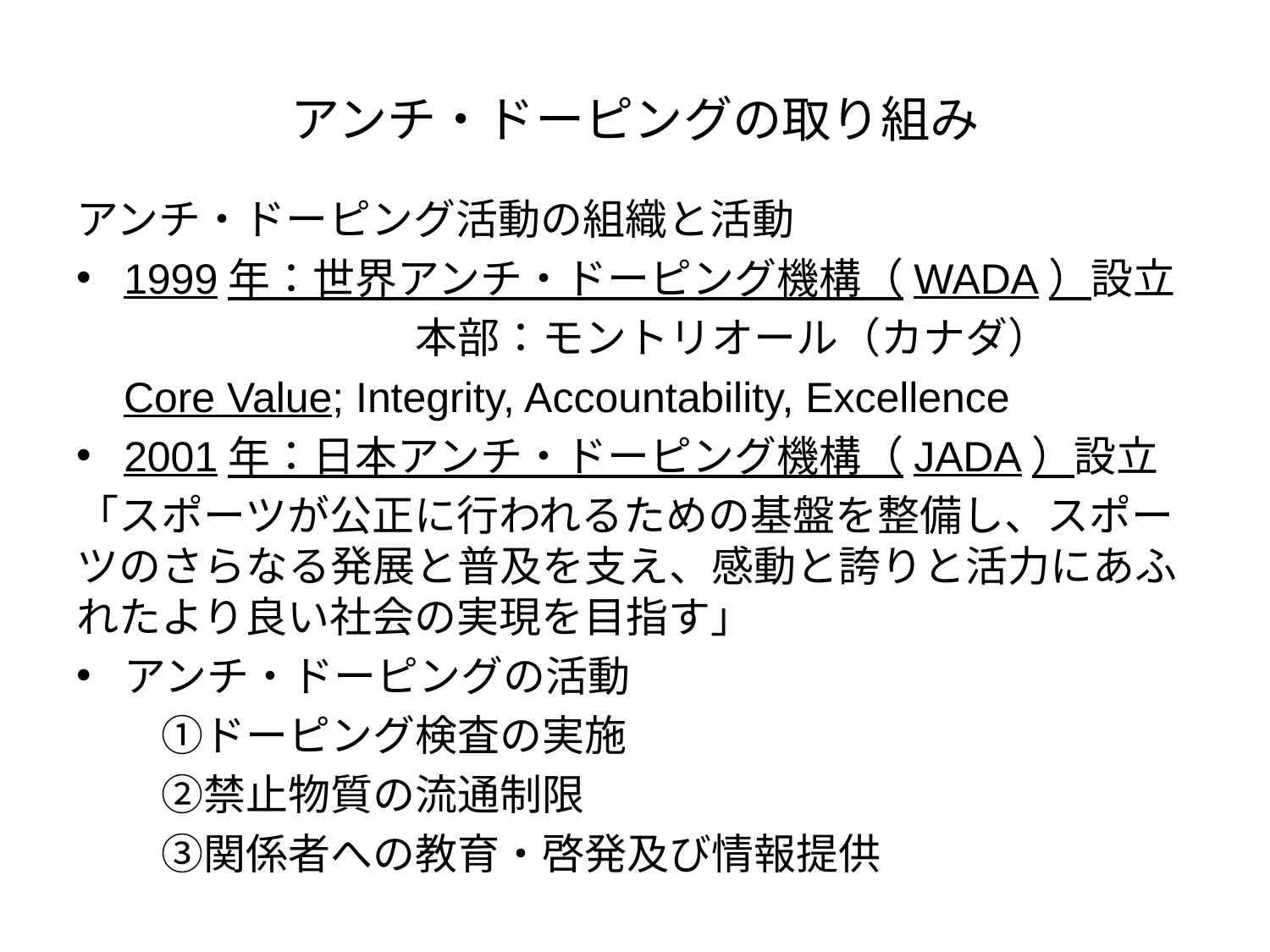

# アンチ・ドーピングの取り組み
アンチ・ドーピング活動の組織と活動
1999年：世界アンチ・ドーピング機構（WADA）設立
　　　　　　　　本部：モントリオール（カナダ）
    Core Value; Integrity, Accountability, Excellence
2001年：日本アンチ・ドーピング機構（JADA）設立
「スポーツが公正に行われるための基盤を整備し、スポーツのさらなる発展と普及を支え、感動と誇りと活力にあふれたより良い社会の実現を目指す」
アンチ・ドーピングの活動
　　①ドーピング検査の実施
　　②禁止物質の流通制限
　　③関係者への教育・啓発及び情報提供